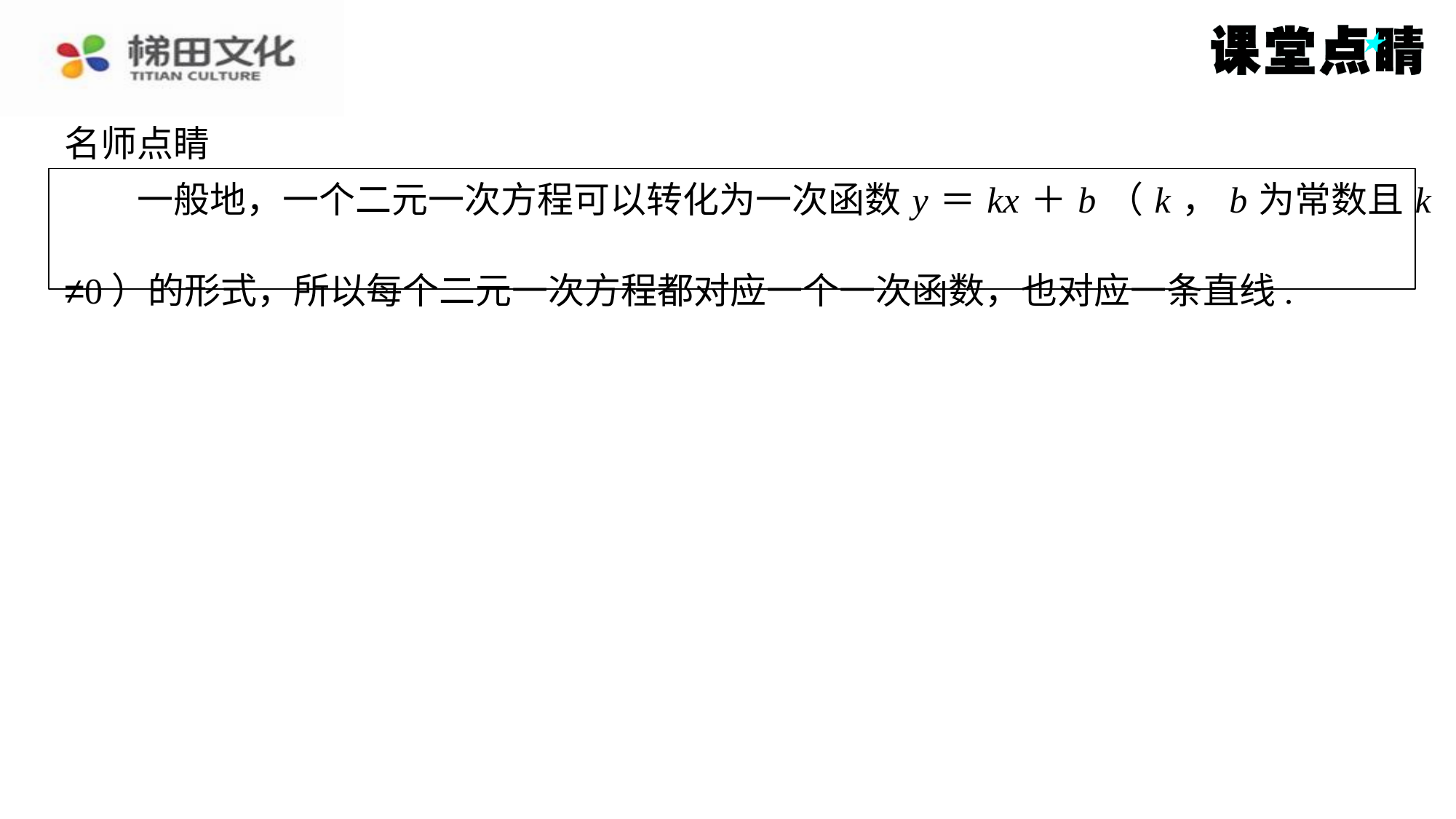

名师点睛
　　一般地，一个二元一次方程可以转化为一次函数 y ＝ kx ＋ b （ k ， b 为常数且 k
≠0）的形式，所以每个二元一次方程都对应一个一次函数，也对应一条直线.